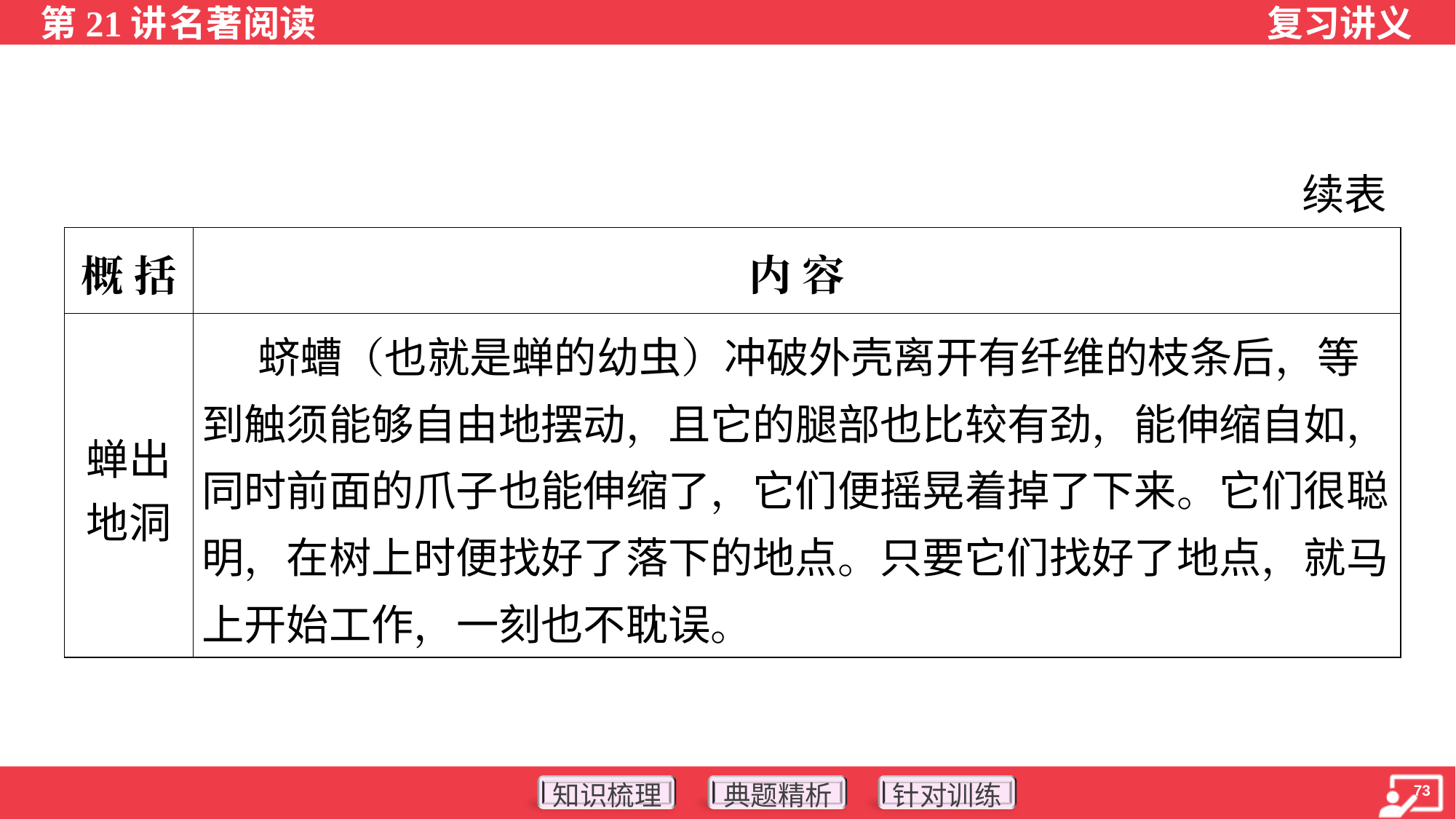

续表
| 概 括 | 内 容 |
| --- | --- |
| 蝉出 地洞 | 蛴螬（也就是蝉的幼虫）冲破外壳离开有纤维的枝条后，等到触须能够自由地摆动，且它的腿部也比较有劲，能伸缩自如，同时前面的爪子也能伸缩了，它们便摇晃着掉了下来。它们很聪明，在树上时便找好了落下的地点。只要它们找好了地点，就马上开始工作，一刻也不耽误。 |